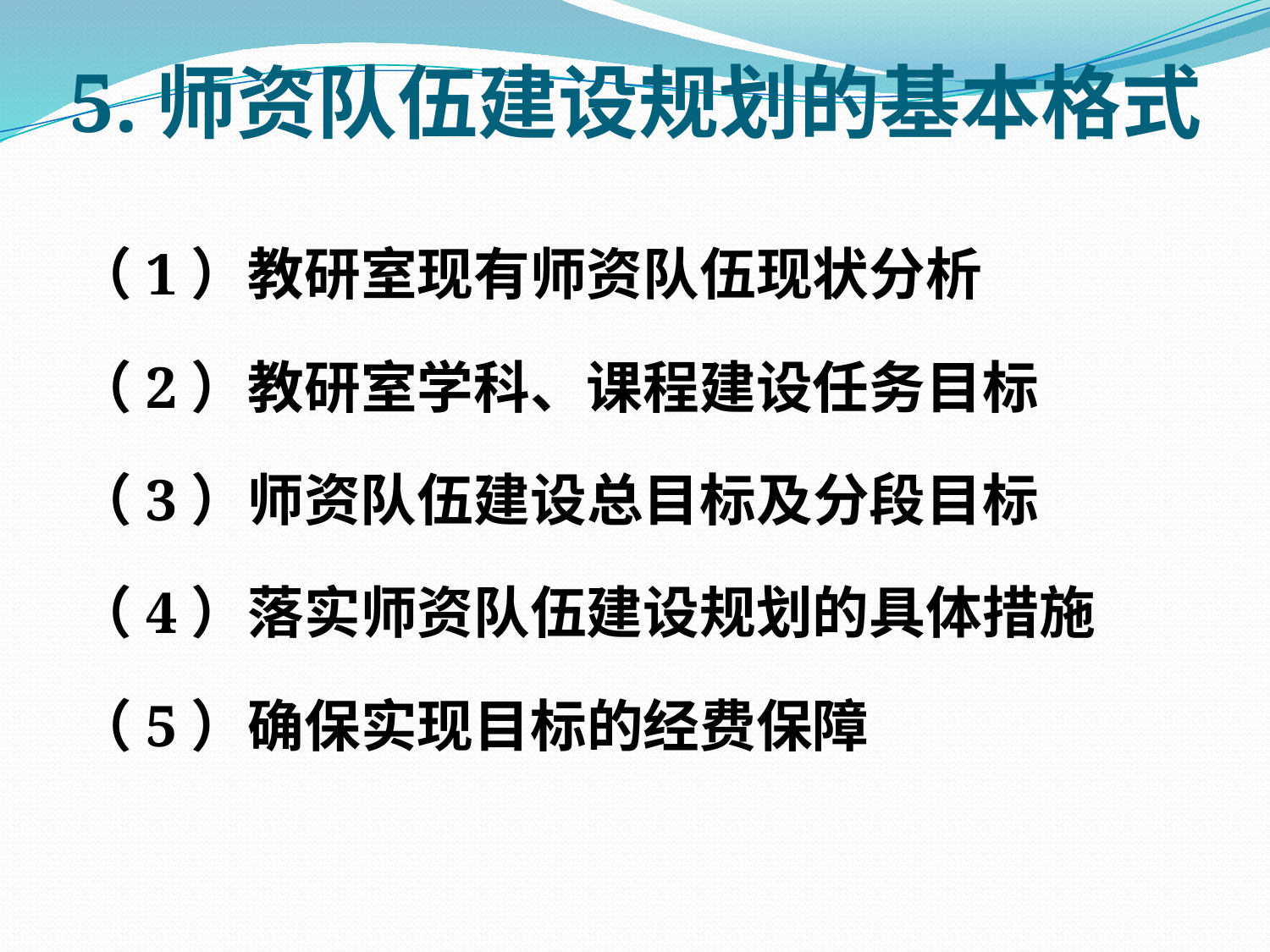

# 5.师资队伍建设规划的基本格式
（1）教研室现有师资队伍现状分析
（2）教研室学科、课程建设任务目标
（3）师资队伍建设总目标及分段目标
（4）落实师资队伍建设规划的具体措施
（5）确保实现目标的经费保障